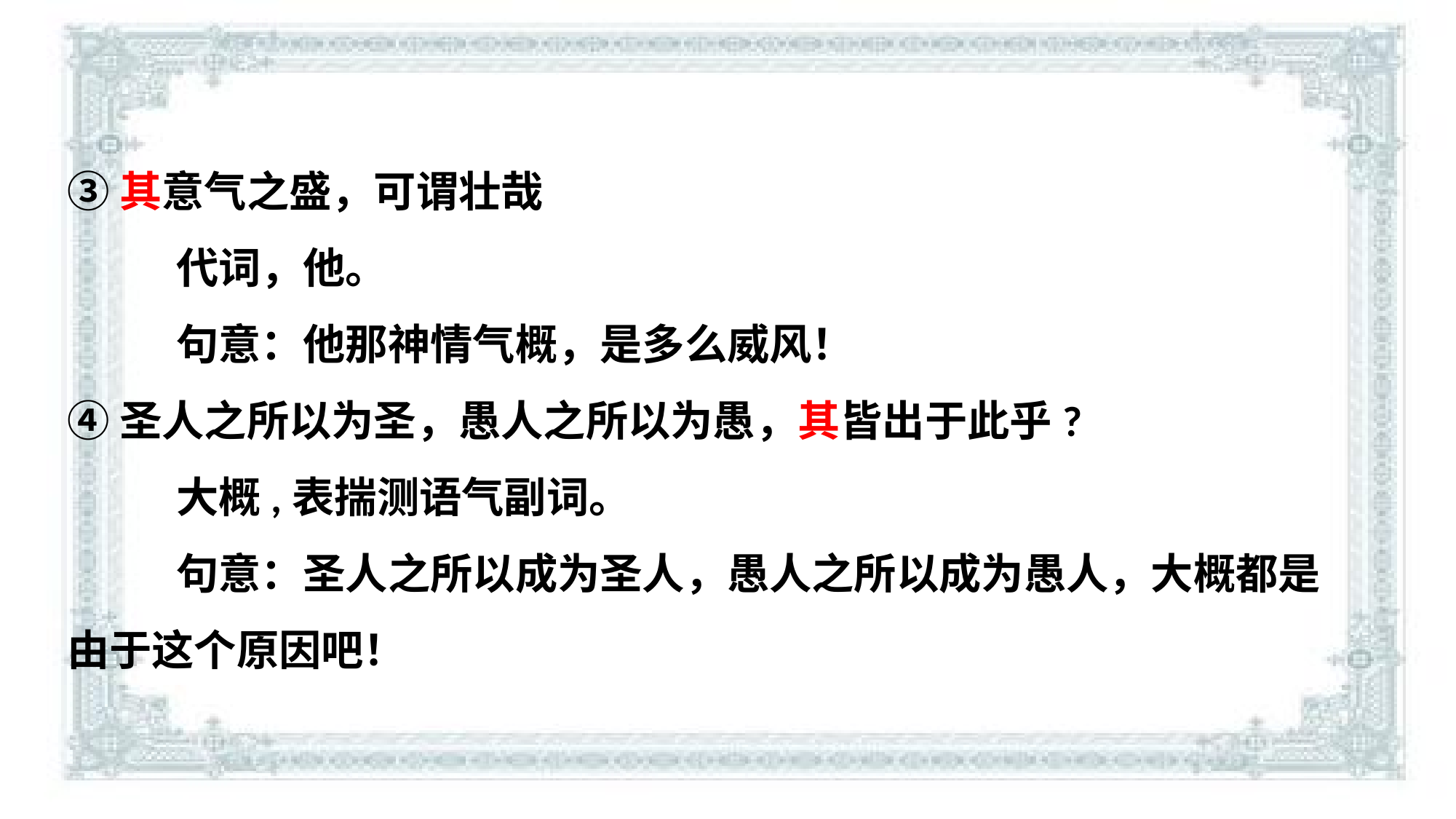

③其意气之盛，可谓壮哉
	代词，他。
	句意：他那神情气概，是多么威风！
④圣人之所以为圣，愚人之所以为愚，其皆出于此乎?
	大概,表揣测语气副词。
	句意：圣人之所以成为圣人，愚人之所以成为愚人，大概都是由于这个原因吧！